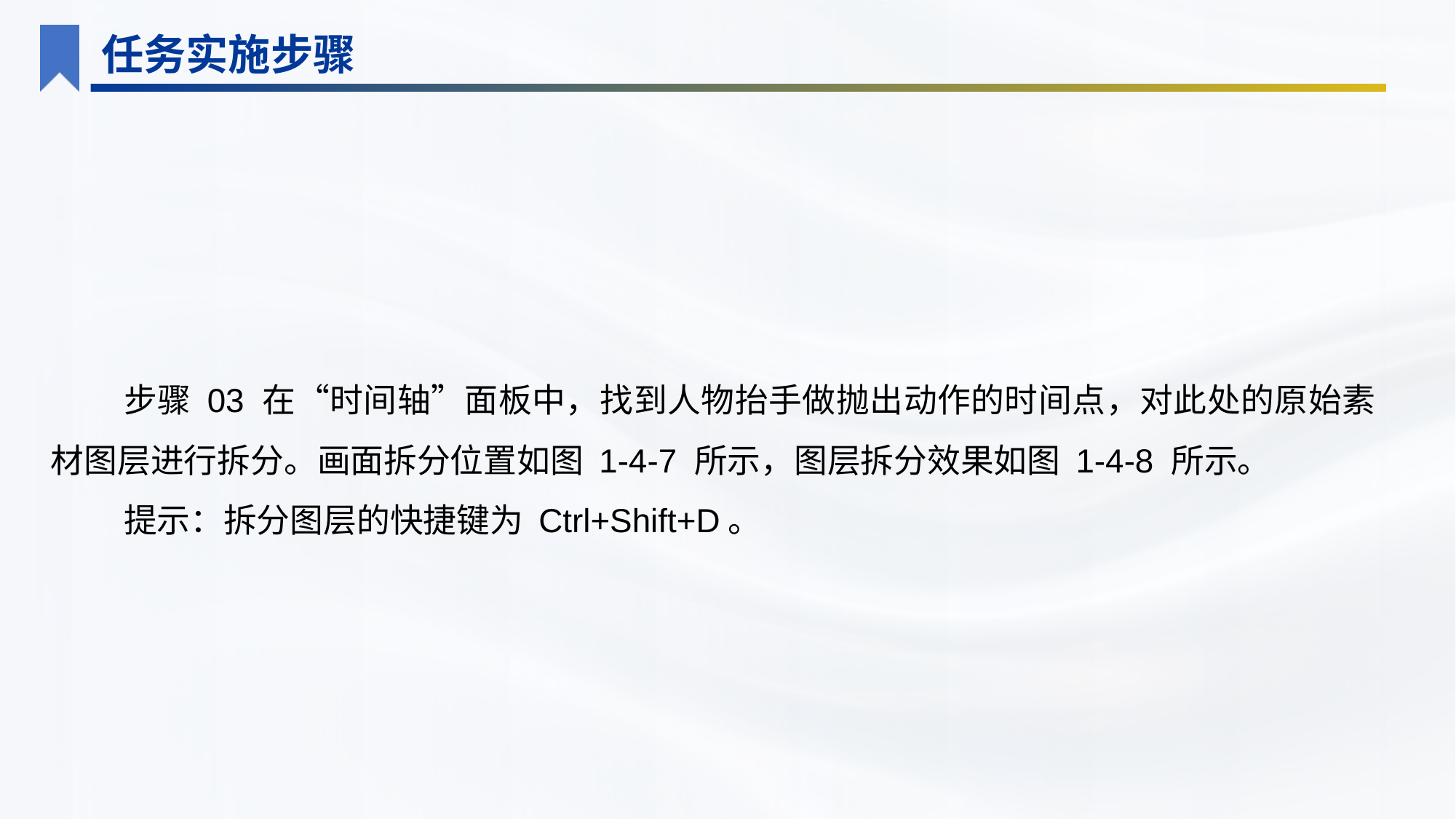

任务实施步骤
步骤 03 在“时间轴”面板中，找到人物抬手做抛出动作的时间点，对此处的原始素材图层进行拆分。画面拆分位置如图 1-4-7 所示，图层拆分效果如图 1-4-8 所示。
提示：拆分图层的快捷键为 Ctrl+Shift+D。